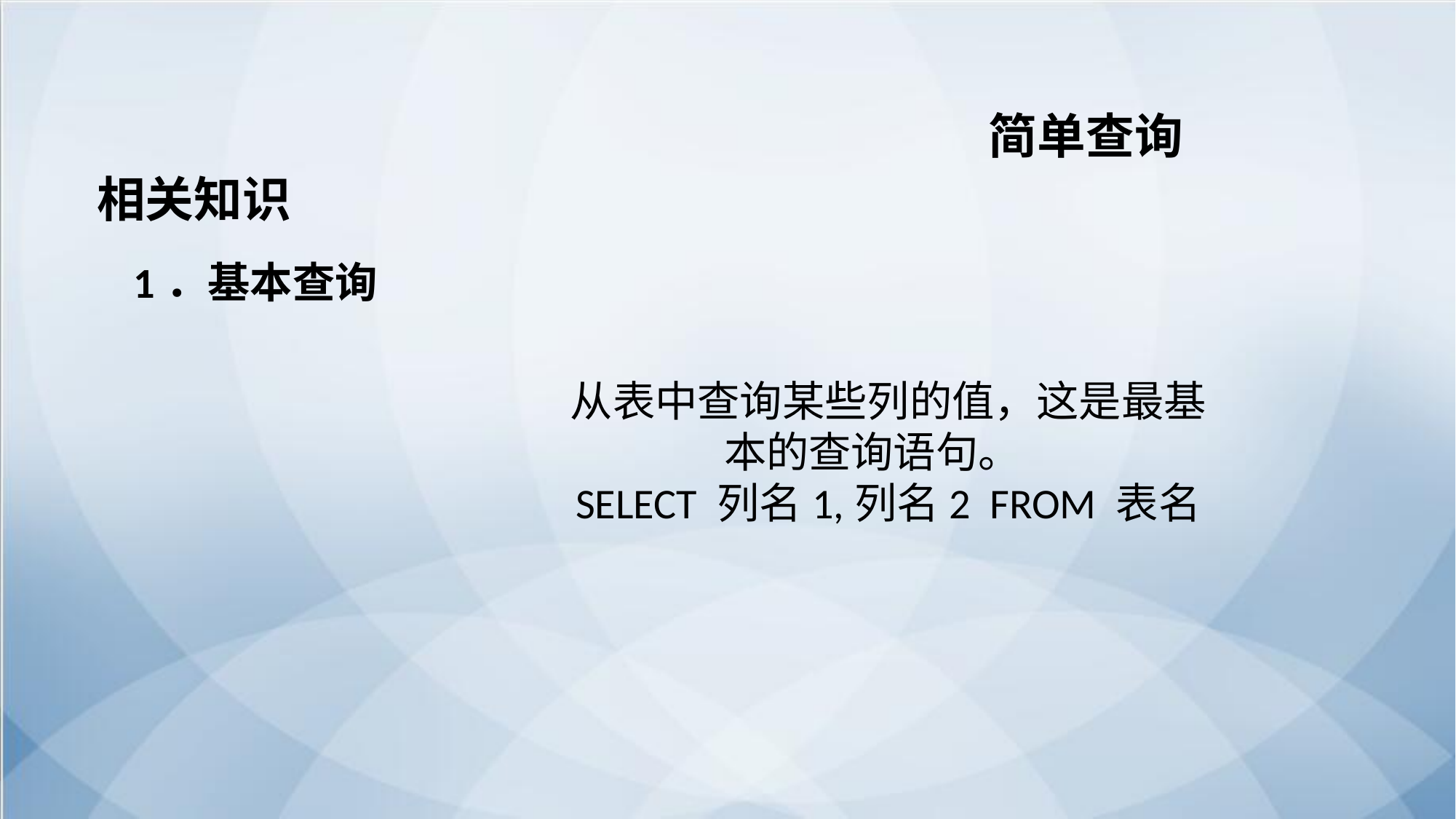

简单查询
相关知识
 1．基本查询

从表中查询某些列的值，这是最基本的查询语句。
SELECT 列名1,列名2  FROM 表名